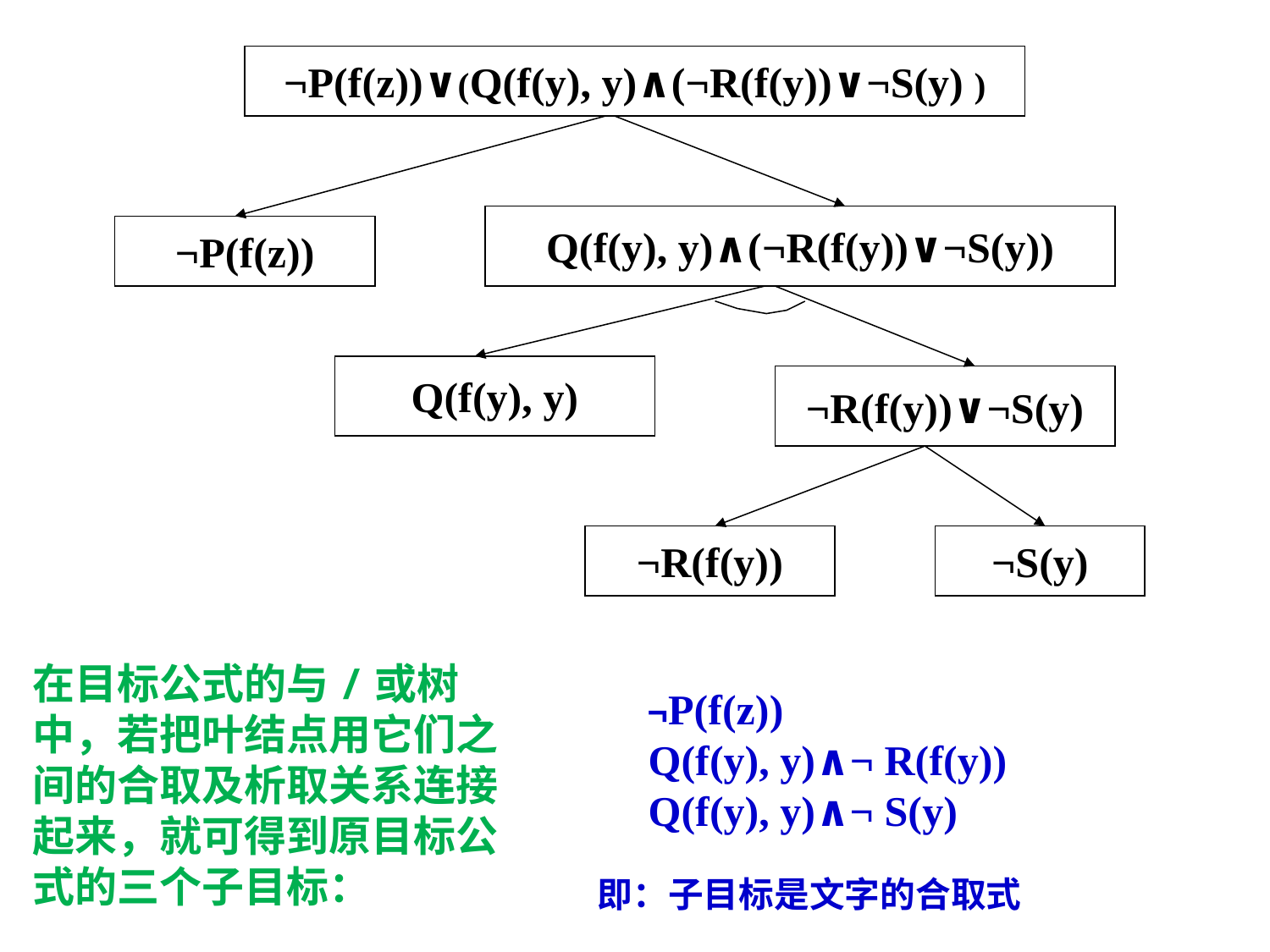

¬P(f(z))∨(Q(f(y), y)∧(¬R(f(y))∨¬S(y) )

Q(f(y), y)∧(¬R(f(y))∨¬S(y))
¬P(f(z))

Q(f(y), y)
¬R(f(y))∨¬S(y)

¬R(f(y))
¬S(y)
在目标公式的与/或树中，若把叶结点用它们之间的合取及析取关系连接起来，就可得到原目标公式的三个子目标：
 ¬P(f(z))
 Q(f(y), y)∧¬ R(f(y))
 Q(f(y), y)∧¬ S(y)
即：子目标是文字的合取式